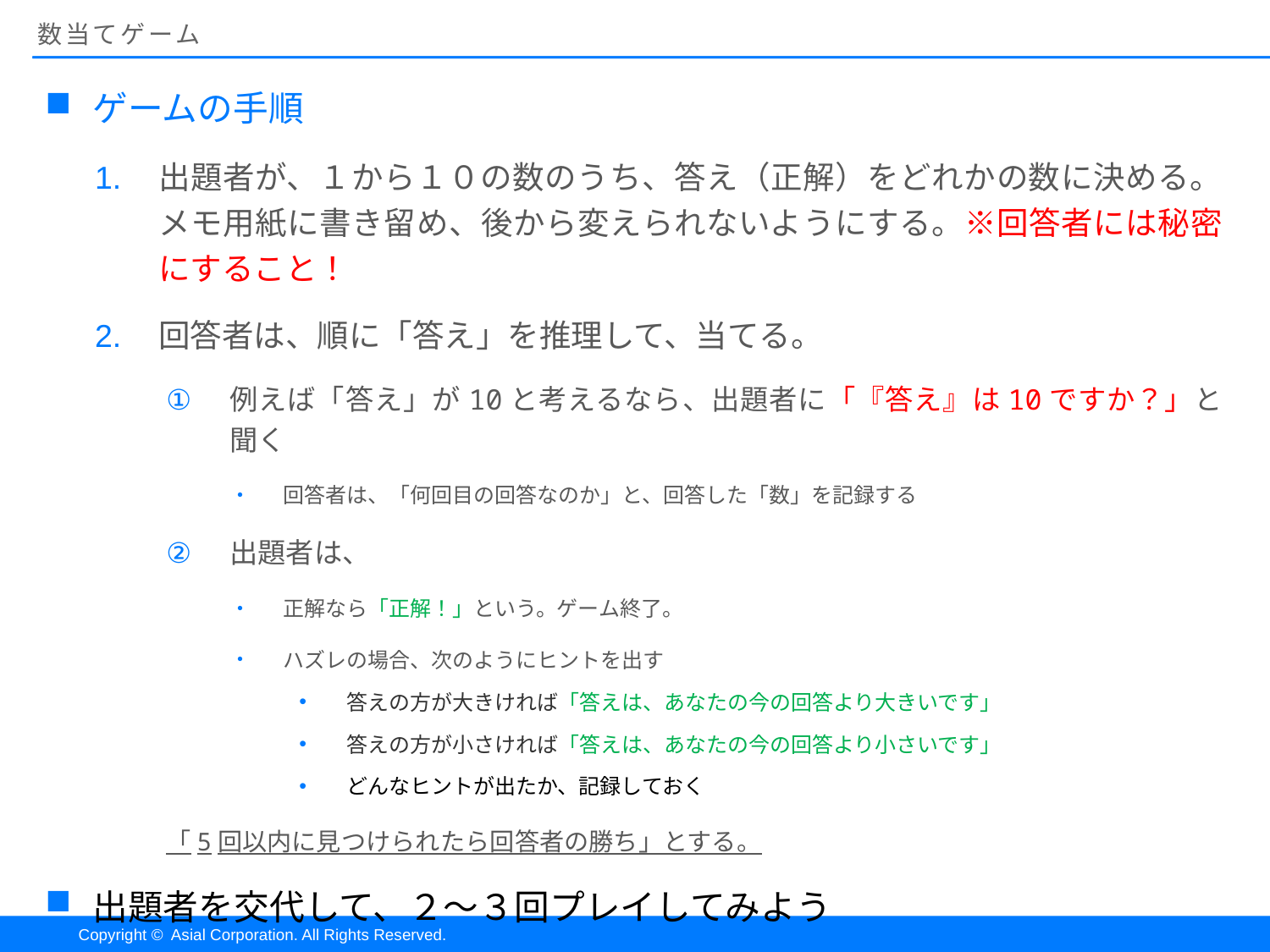

# 数当てゲーム

ゲームの手順
出題者が、１から１０の数のうち、答え（正解）をどれかの数に決める。メモ用紙に書き留め、後から変えられないようにする。※回答者には秘密にすること！
回答者は、順に「答え」を推理して、当てる。
例えば「答え」が10と考えるなら、出題者に「『答え』は10ですか？」と聞く
回答者は、「何回目の回答なのか」と、回答した「数」を記録する
出題者は、
正解なら「正解！」という。ゲーム終了。
ハズレの場合、次のようにヒントを出す
答えの方が大きければ「答えは、あなたの今の回答より大きいです」
答えの方が小さければ「答えは、あなたの今の回答より小さいです」
どんなヒントが出たか、記録しておく
「5回以内に見つけられたら回答者の勝ち」とする。
出題者を交代して、２〜３回プレイしてみよう